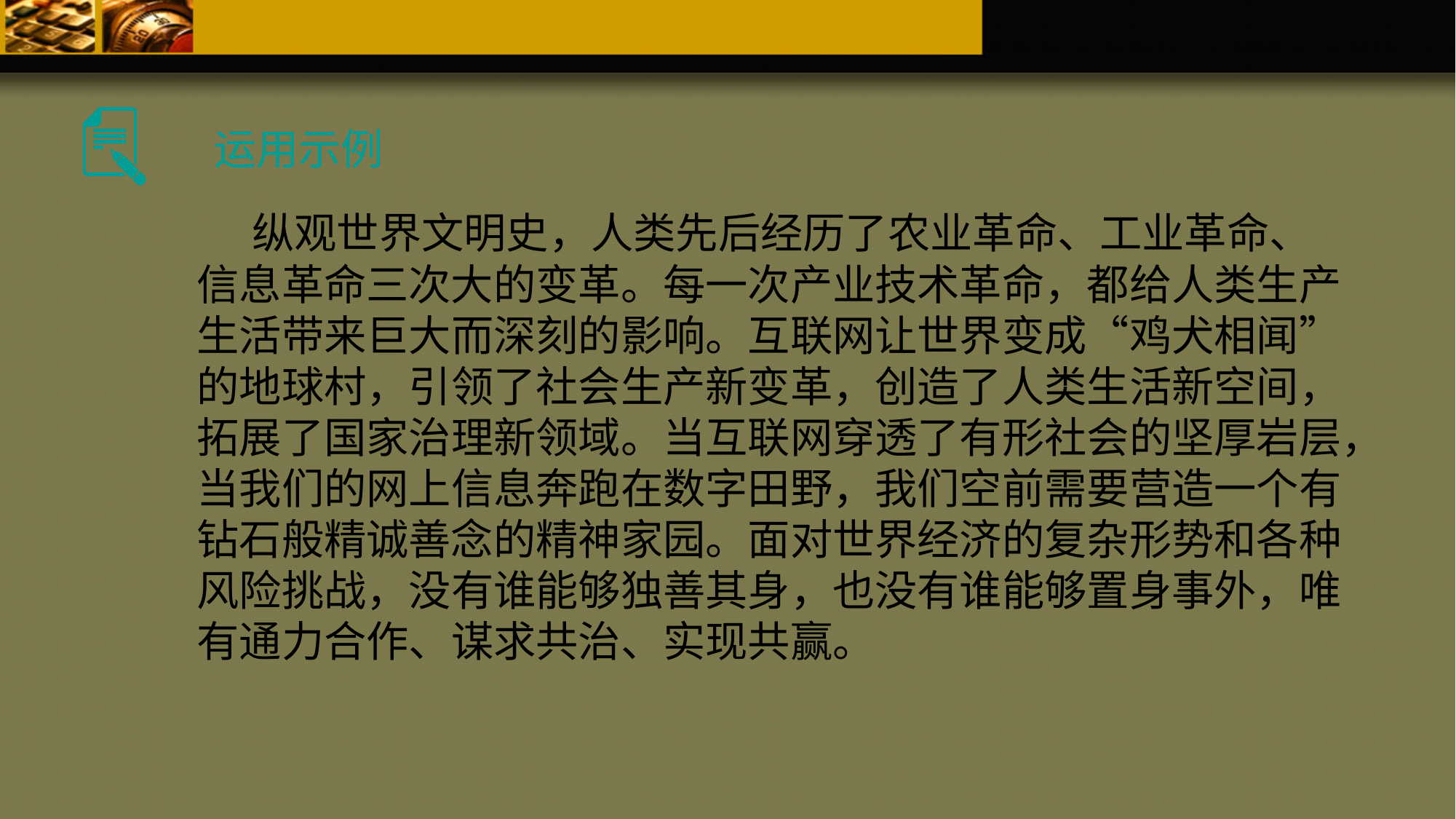

运用示例
    纵观世界文明史，人类先后经历了农业革命、工业革命、信息革命三次大的变革。每一次产业技术革命，都给人类生产生活带来巨大而深刻的影响。互联网让世界变成“鸡犬相闻”的地球村，引领了社会生产新变革，创造了人类生活新空间，拓展了国家治理新领域。当互联网穿透了有形社会的坚厚岩层，当我们的网上信息奔跑在数字田野，我们空前需要营造一个有钻石般精诚善念的精神家园。面对世界经济的复杂形势和各种风险挑战，没有谁能够独善其身，也没有谁能够置身事外，唯有通力合作、谋求共治、实现共赢。